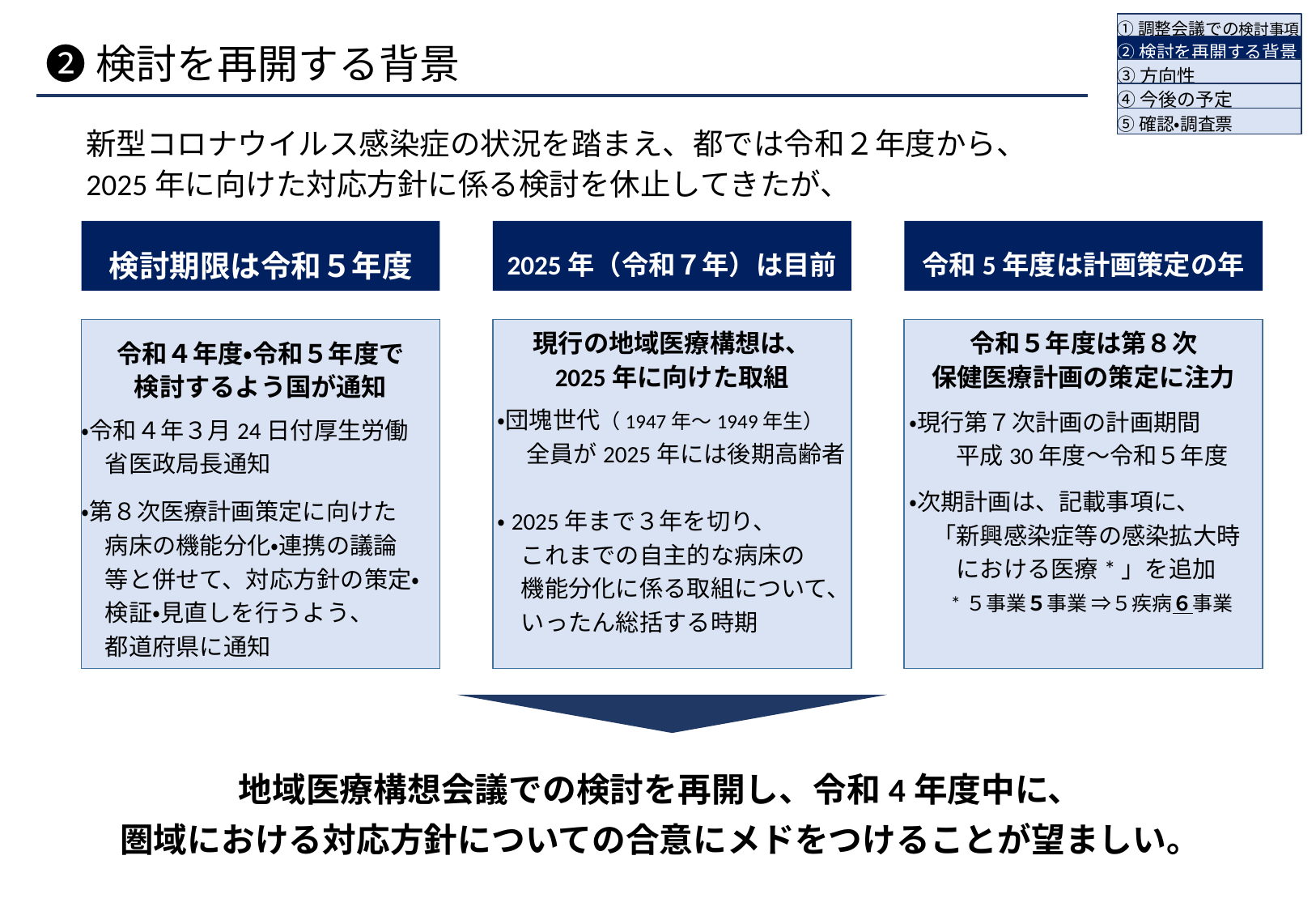

①調整会議での検討事項
②検討を再開する背景
③方向性
④今後の予定
⑤確認・調査票
# ❷検討を再開する背景
新型コロナウイルス感染症の状況を踏まえ、都では令和２年度から、
2025年に向けた対応方針に係る検討を休止してきたが、
検討期限は令和５年度
2025年（令和７年）は目前
令和5年度は計画策定の年

令和４年度・令和５年度で
検討するよう国が通知

・令和４年３月24日付厚生労働
　省医政局長通知

・第８次医療計画策定に向けた
　病床の機能分化・連携の議論
　等と併せて、対応方針の策定・
　検証・見直しを行うよう、
　都道府県に通知
現行の地域医療構想は、
2025年に向けた取組

・団塊世代（1947年～1949年生）
　 全員が2025年には後期高齢者

・2025年まで３年を切り、
　これまでの自主的な病床の
　機能分化に係る取組について、
　いったん総括する時期

令和５年度は第８次
保健医療計画の策定に注力

・現行第７次計画の計画期間
　　平成30年度～令和５年度

・次期計画は、記載事項に、
　「新興感染症等の感染拡大時
　　における医療*」を追加

　　*５事業５事業 ⇒５疾病６事業

地域医療構想会議での検討を再開し、令和4年度中に、
圏域における対応方針についての合意にメドをつけることが望ましい。